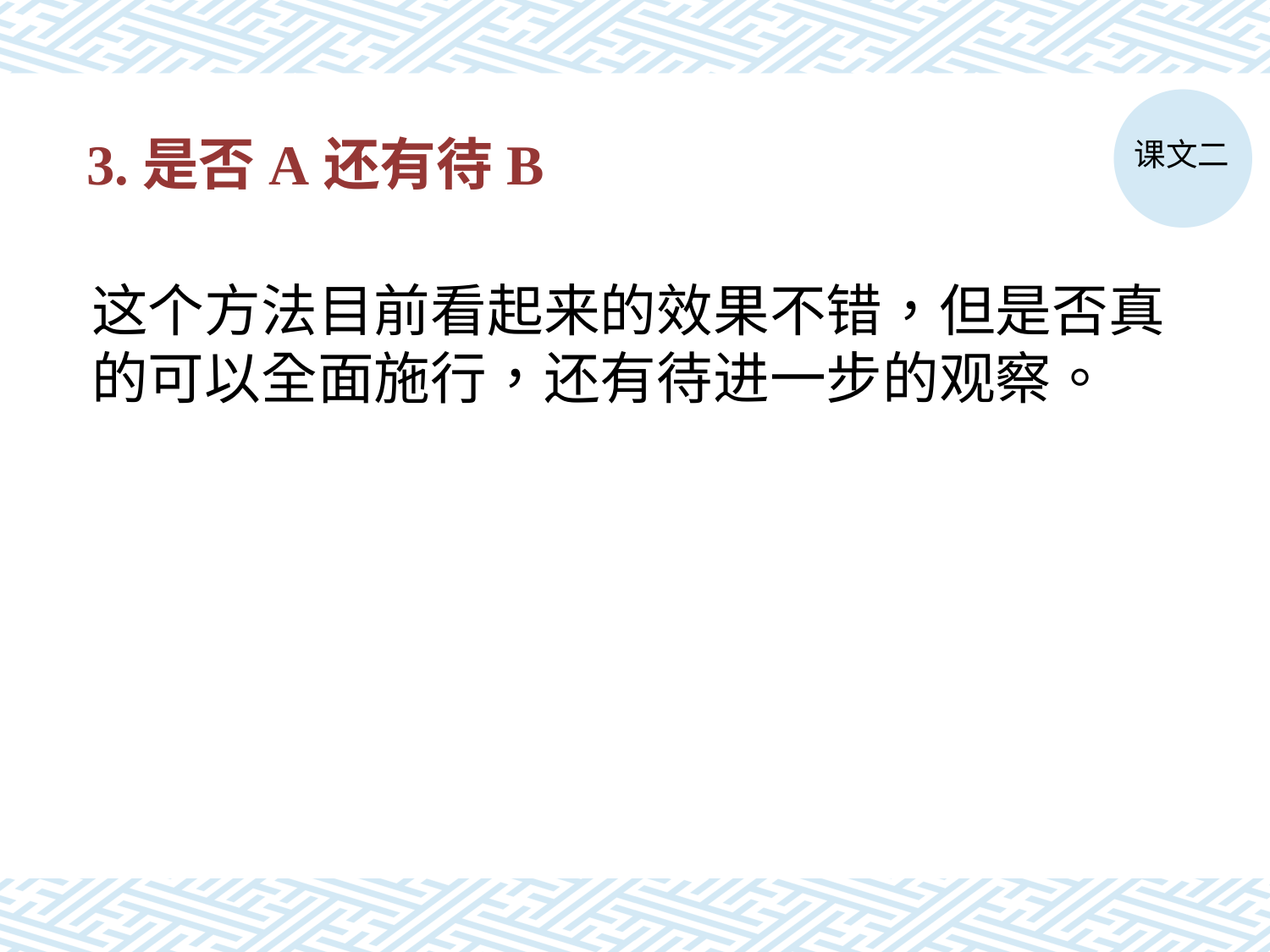

课文二
# 3.是否A还有待B
这个方法目前看起来的效果不错，但是否真的可以全面施行，还有待进一步的观察。